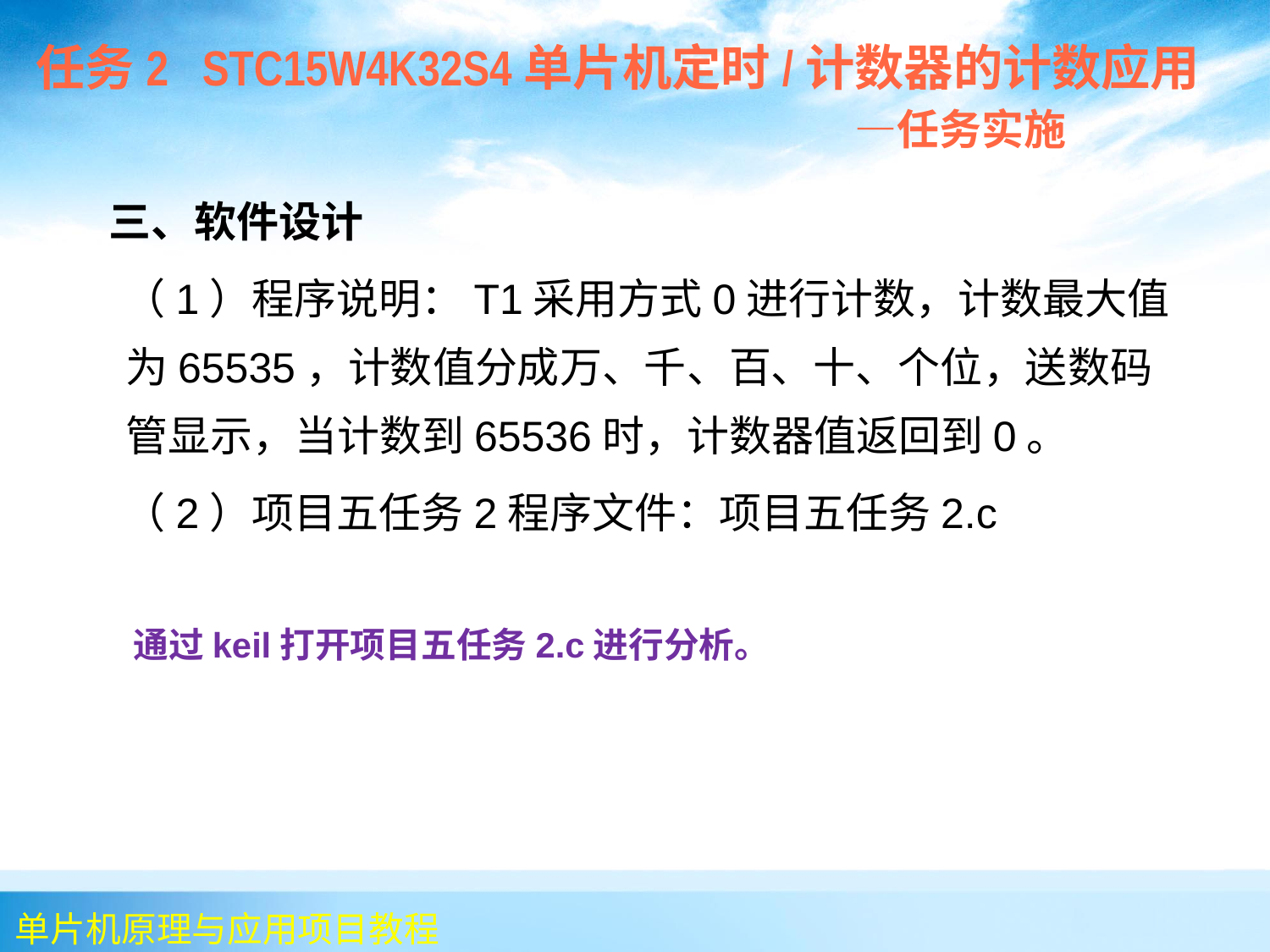

任务2   STC15W4K32S4单片机定时/计数器的计数应用
                                                                         —任务实施
  三、软件设计
   （1）程序说明：T1采用方式0进行计数，计数最大值为65535，计数值分成万、千、百、十、个位，送数码管显示，当计数到65536时，计数器值返回到0。
   （2）项目五任务2程序文件：项目五任务2.c

     通过keil打开项目五任务2.c进行分析。